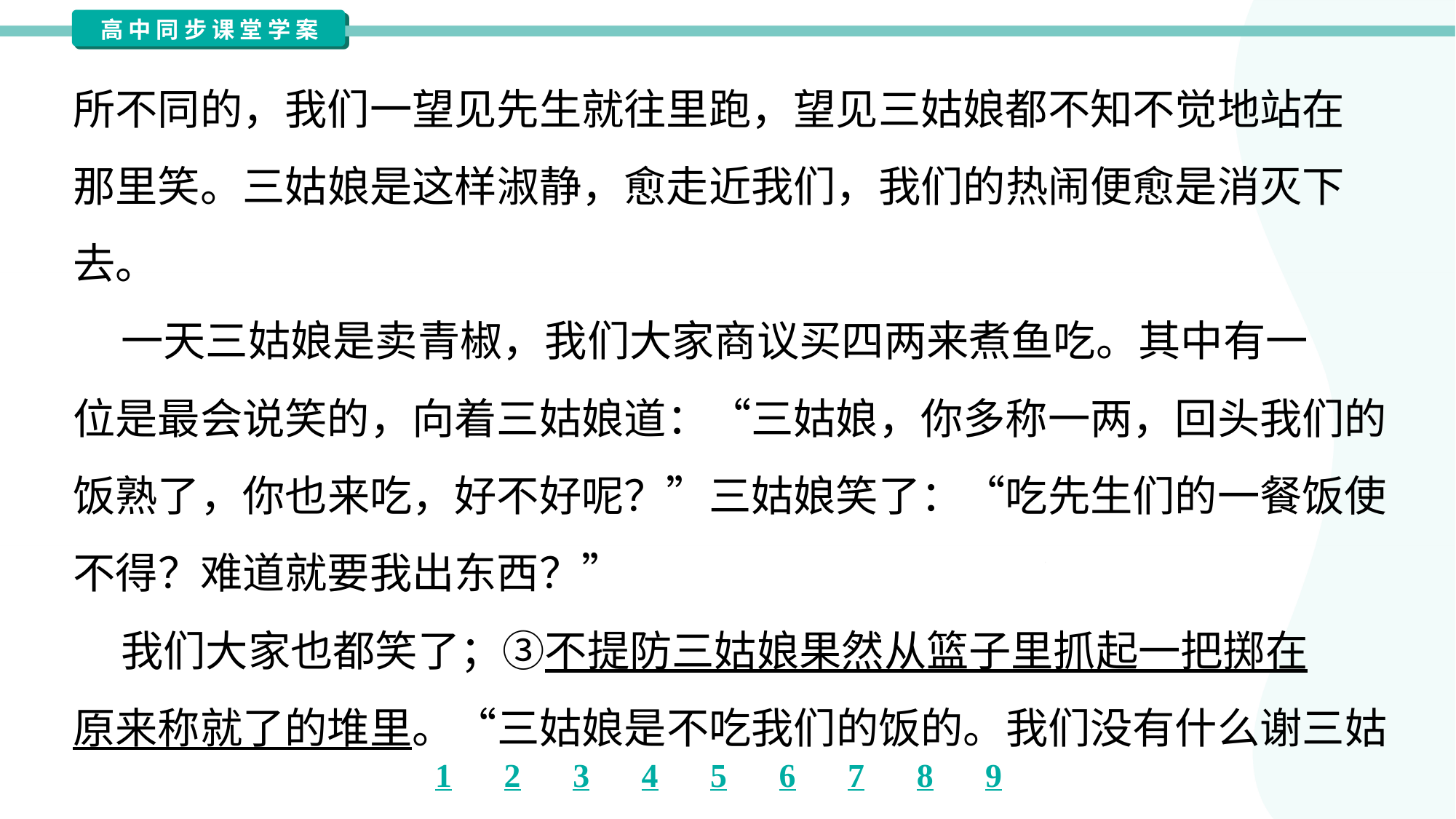

所不同的，我们一望见先生就往里跑，望见三姑娘都不知不觉地站在
那里笑。三姑娘是这样淑静，愈走近我们，我们的热闹便愈是消灭下
去。
    一天三姑娘是卖青椒，我们大家商议买四两来煮鱼吃。其中有一
位是最会说笑的，向着三姑娘道：“三姑娘，你多称一两，回头我们的
饭熟了，你也来吃，好不好呢？”三姑娘笑了：“吃先生们的一餐饭使
不得？难道就要我出东西？”
    我们大家也都笑了；③不提防三姑娘果然从篮子里抓起一把掷在
原来称就了的堆里。“三姑娘是不吃我们的饭的。我们没有什么谢三姑